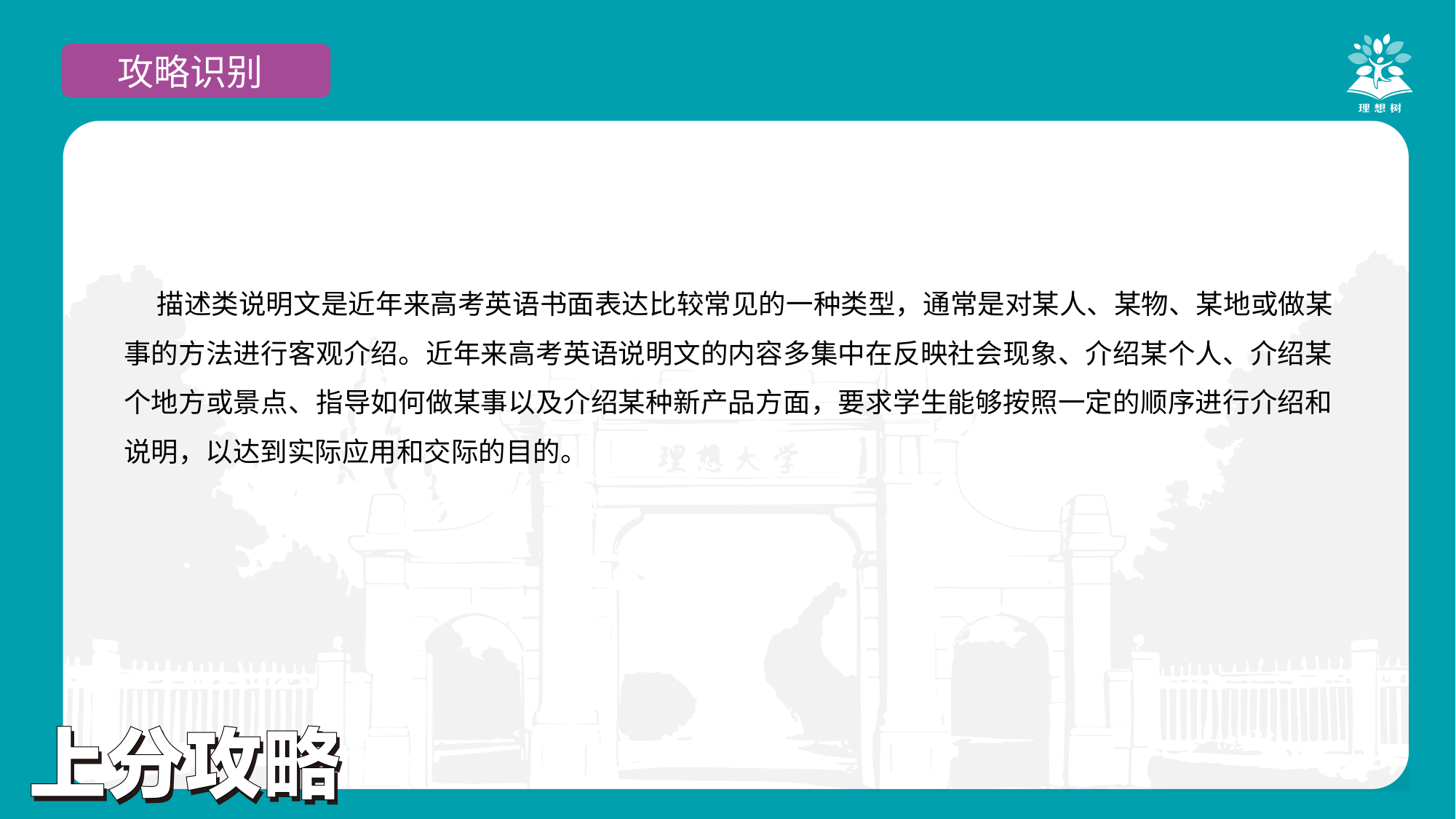

攻略识别
描述类说明文是近年来高考英语书面表达比较常见的一种类型，通常是对某人、某物、某地或做某事的方法进行客观介绍。近年来高考英语说明文的内容多集中在反映社会现象、介绍某个人、介绍某个地方或景点、指导如何做某事以及介绍某种新产品方面，要求学生能够按照一定的顺序进行介绍和说明，以达到实际应用和交际的目的。